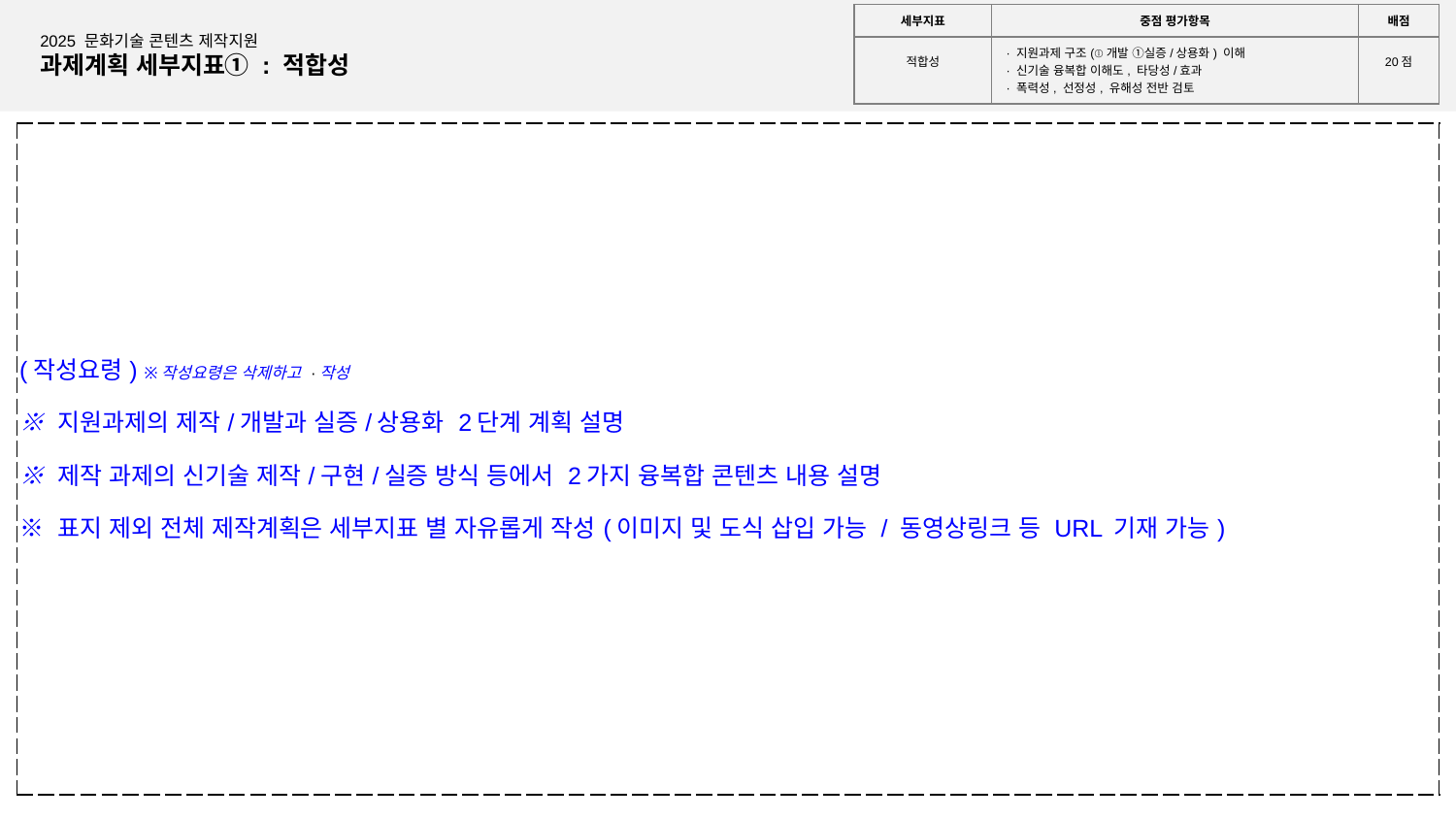

작성요령(삭제 후 제출)

1. 이 페이지부터는 칸이 부족할 경우 슬라이드 추가하여 작성 가능
(단, 발표자료임을 고려하여 작성)

2. 우측상단 평가지표(심사위원들의 평가기준)를 참고하여 작성

3. 작성가이드(파랑 및 붉은 글씨)는 모두 삭제 후 작성

| 세부지표 | 중점 평가항목 | 배점 |
| --- | --- | --- |
| 적합성 | · 지원과제 구조(ⓛ개발 ①실증/상용화) 이해 · 신기술 융복합 이해도, 타당성/효과 · 폭력성, 선정성, 유해성 전반 검토 | 20점 |
2025 문화기술 콘텐츠 제작지원
과제계획 세부지표① : 적합성
| (작성요령) ※작성요령은 삭제하고 ·작성 ※ 지원과제의 제작/개발과 실증/상용화 2단계 계획 설명 ※ 제작 과제의 신기술 제작/구현/실증 방식 등에서 2가지 융복합 콘텐츠 내용 설명 ※ 표지 제외 전체 제작계획은 세부지표 별 자유롭게 작성(이미지 및 도식 삽입 가능 / 동영상링크 등 URL 기재 가능) |
| --- |